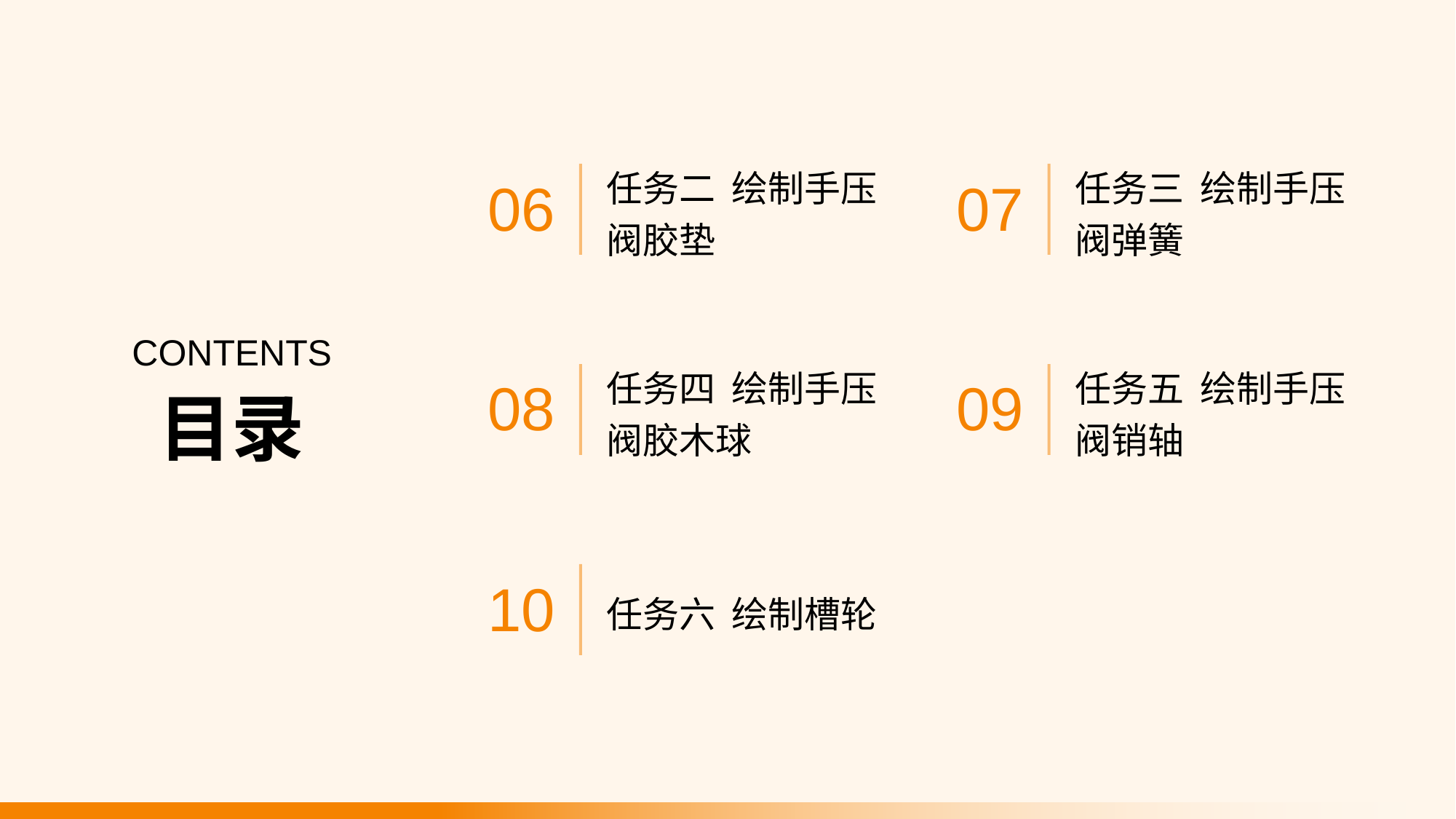

任务二  绘制手压阀胶垫
任务三  绘制手压阀弹簧

06
07
CONTENTS
任务四  绘制手压阀胶木球
任务五  绘制手压阀销轴

08
09
目录
任务六  绘制槽轮

10